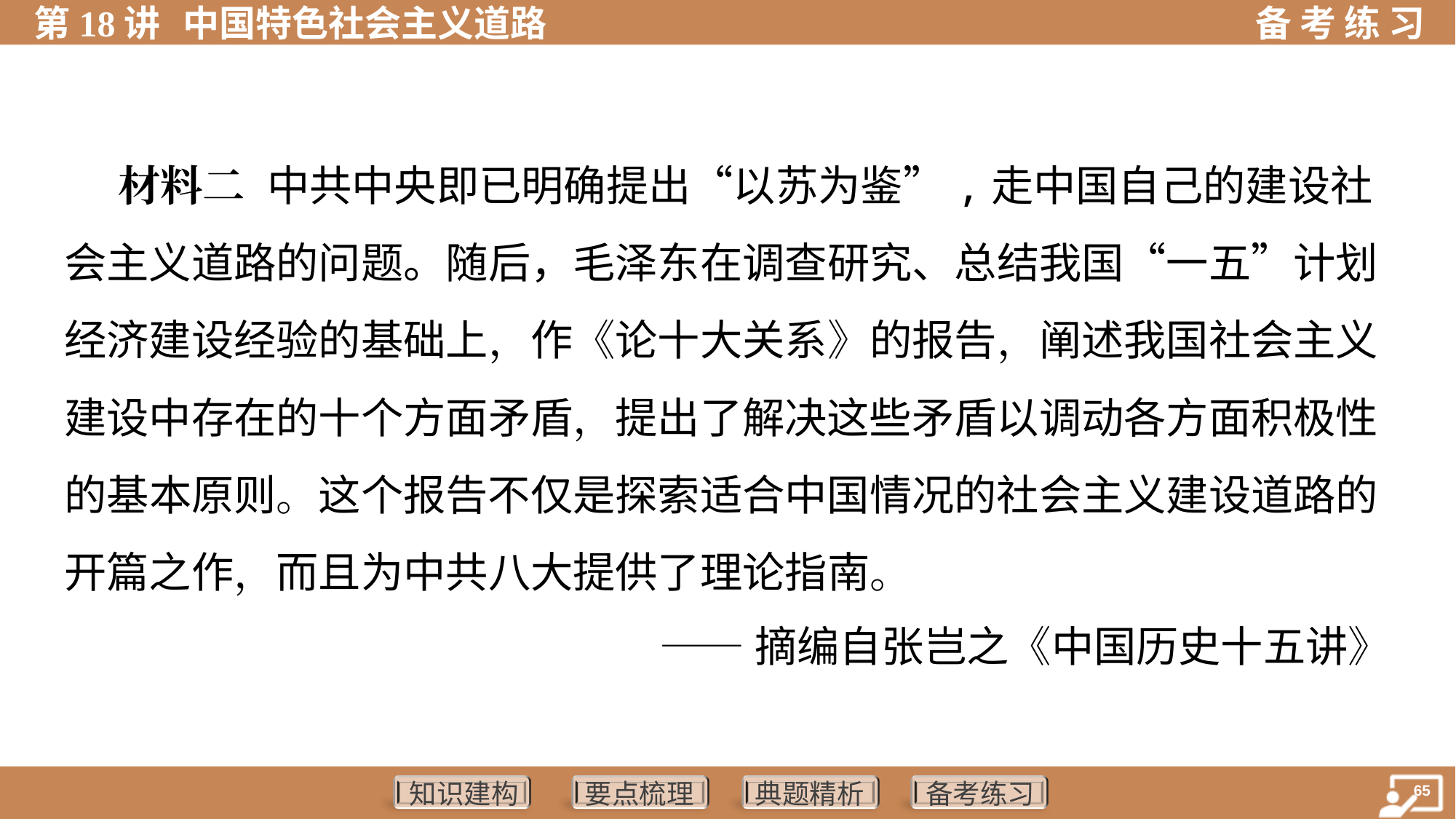

材料二  中共中央即已明确提出“以苏为鉴”,走中国自己的建设社
会主义道路的问题。随后，毛泽东在调查研究、总结我国“一五”计划
经济建设经验的基础上，作《论十大关系》的报告，阐述我国社会主义
建设中存在的十个方面矛盾，提出了解决这些矛盾以调动各方面积极性
的基本原则。这个报告不仅是探索适合中国情况的社会主义建设道路的
开篇之作，而且为中共八大提供了理论指南。
——摘编自张岂之《中国历史十五讲》